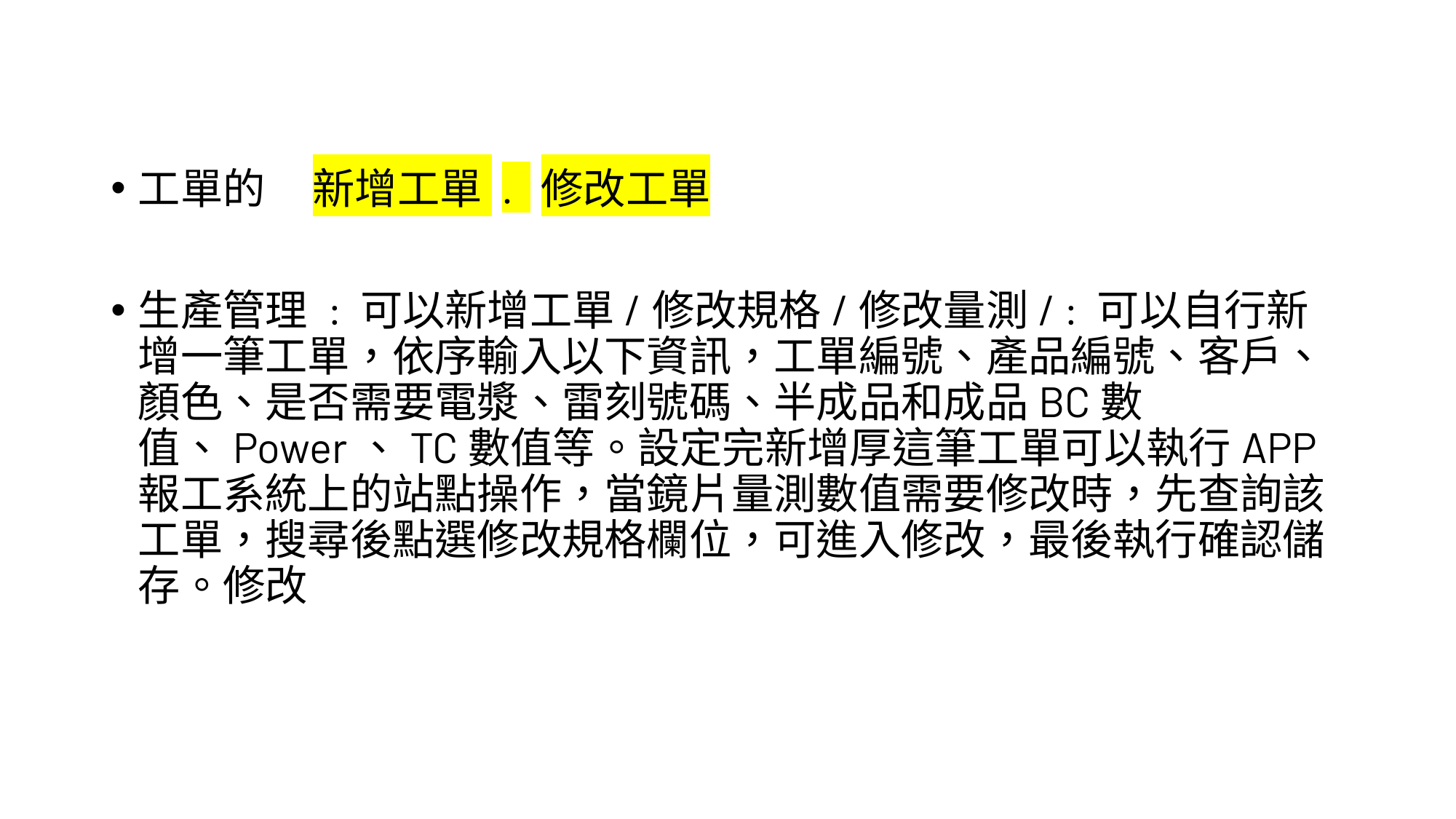

工單的     新增工單 .  修改工單

生產管理 : 可以新增工單/修改規格/修改量測/ : 可以自行新增一筆工單，依序輸入以下資訊，工單編號、產品編號、客戶、顏色、是否需要電漿、雷刻號碼、半成品和成品BC數值、Power、TC數值等。設定完新增厚這筆工單可以執行APP報工系統上的站點操作，當鏡片量測數值需要修改時，先查詢該工單，搜尋後點選修改規格欄位，可進入修改，最後執行確認儲存。修改